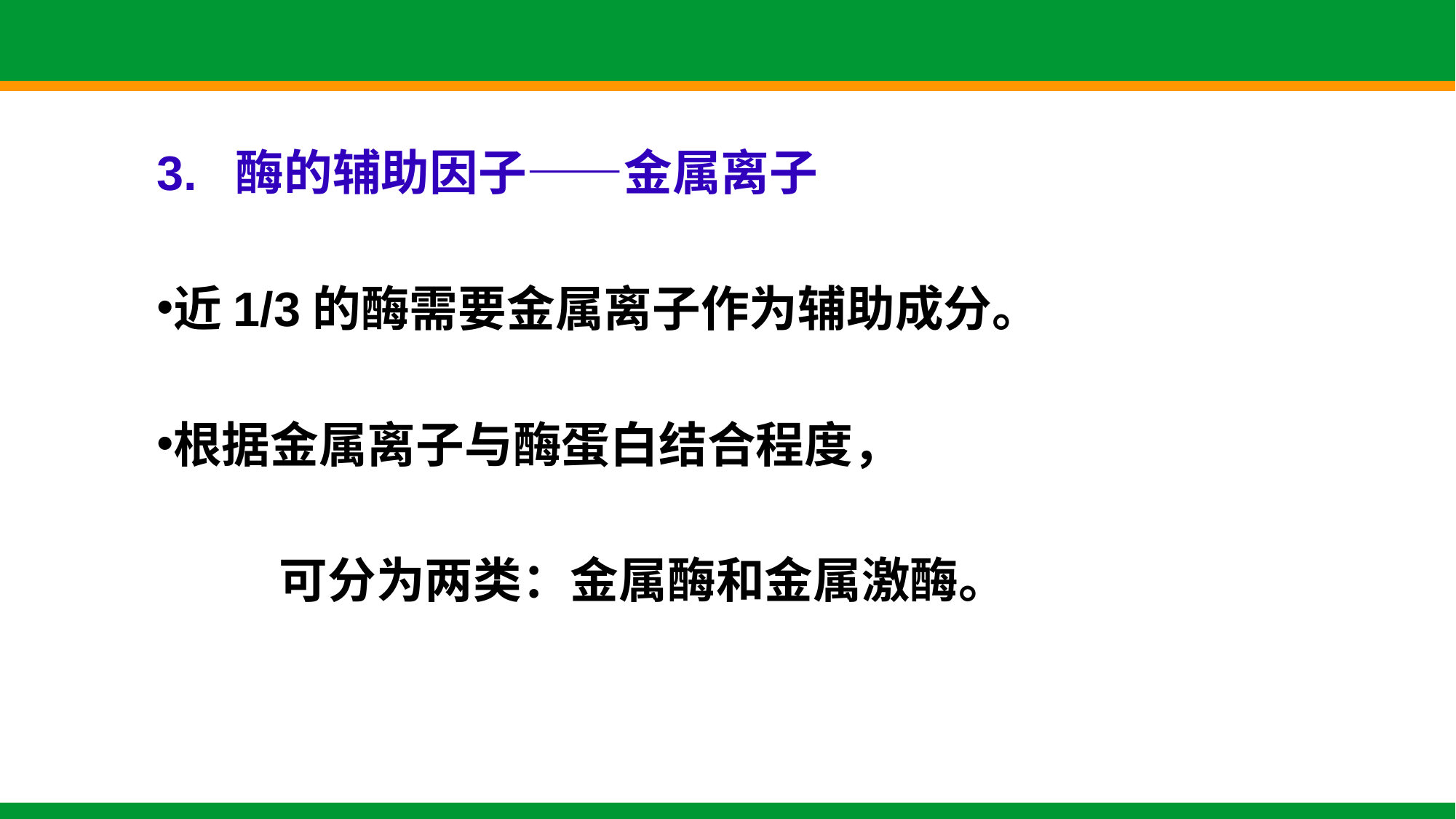

3.  酶的辅助因子——金属离子

近1/3的酶需要金属离子作为辅助成分。

根据金属离子与酶蛋白结合程度，

          可分为两类：金属酶和金属激酶。